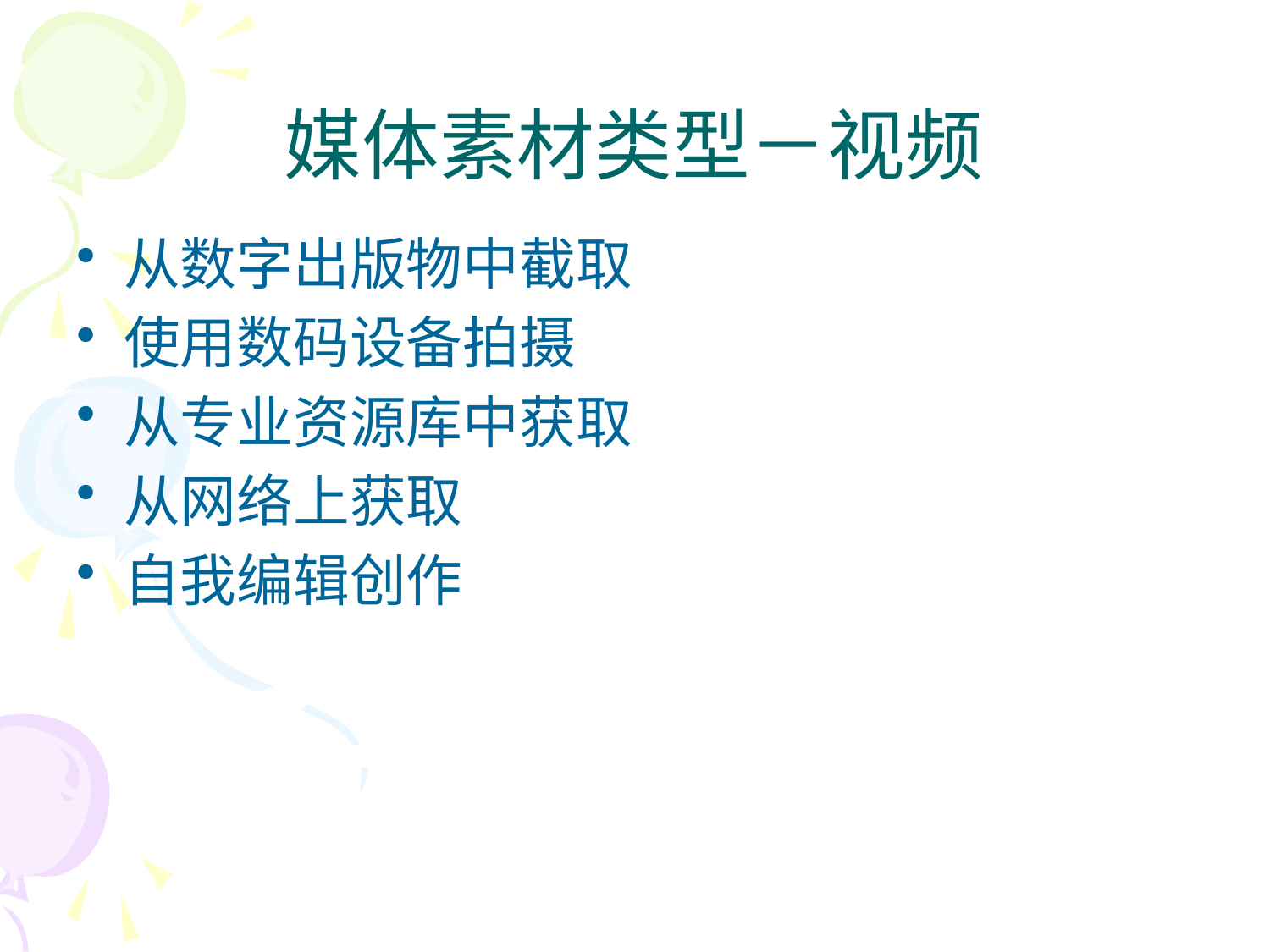

# 媒体素材类型－视频
从数字出版物中截取
使用数码设备拍摄
从专业资源库中获取
从网络上获取
自我编辑创作